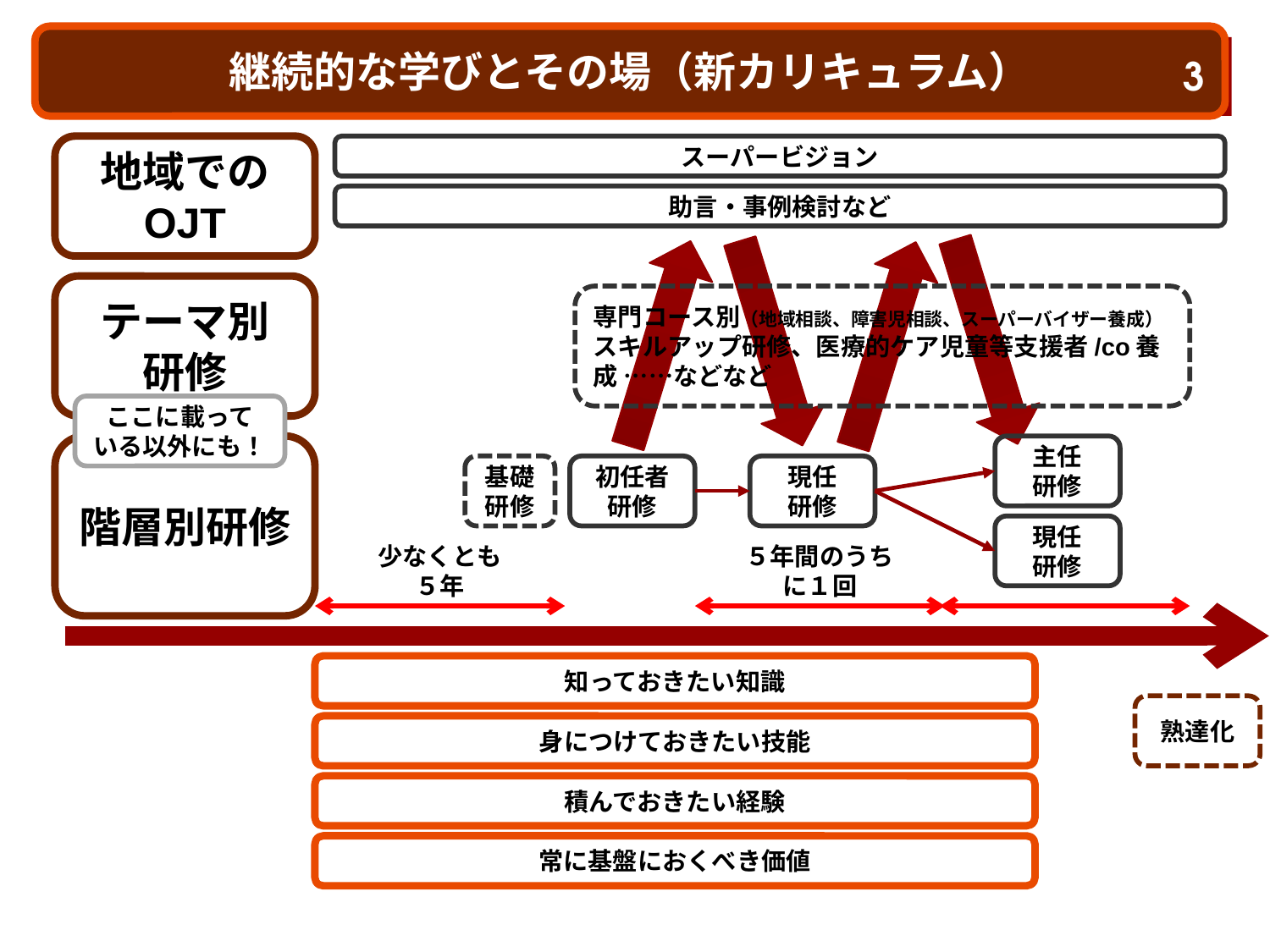

継続的な学びとその場（新カリキュラム）
3
地域での
OJT
スーパービジョン
助言・事例検討など

テーマ別
研修
専門コース別（地域相談、障害児相談、スーパーバイザー養成）
スキルアップ研修、医療的ケア児童等支援者/co養成 ……などなど
ここに載って
いる以外にも！
階層別研修
主任
研修
基礎
研修
初任者研修
現任
研修
現任
研修
少なくとも
５年
５年間のうち
に１回
知っておきたい知識
熟達化
身につけておきたい技能
積んでおきたい経験
常に基盤におくべき価値